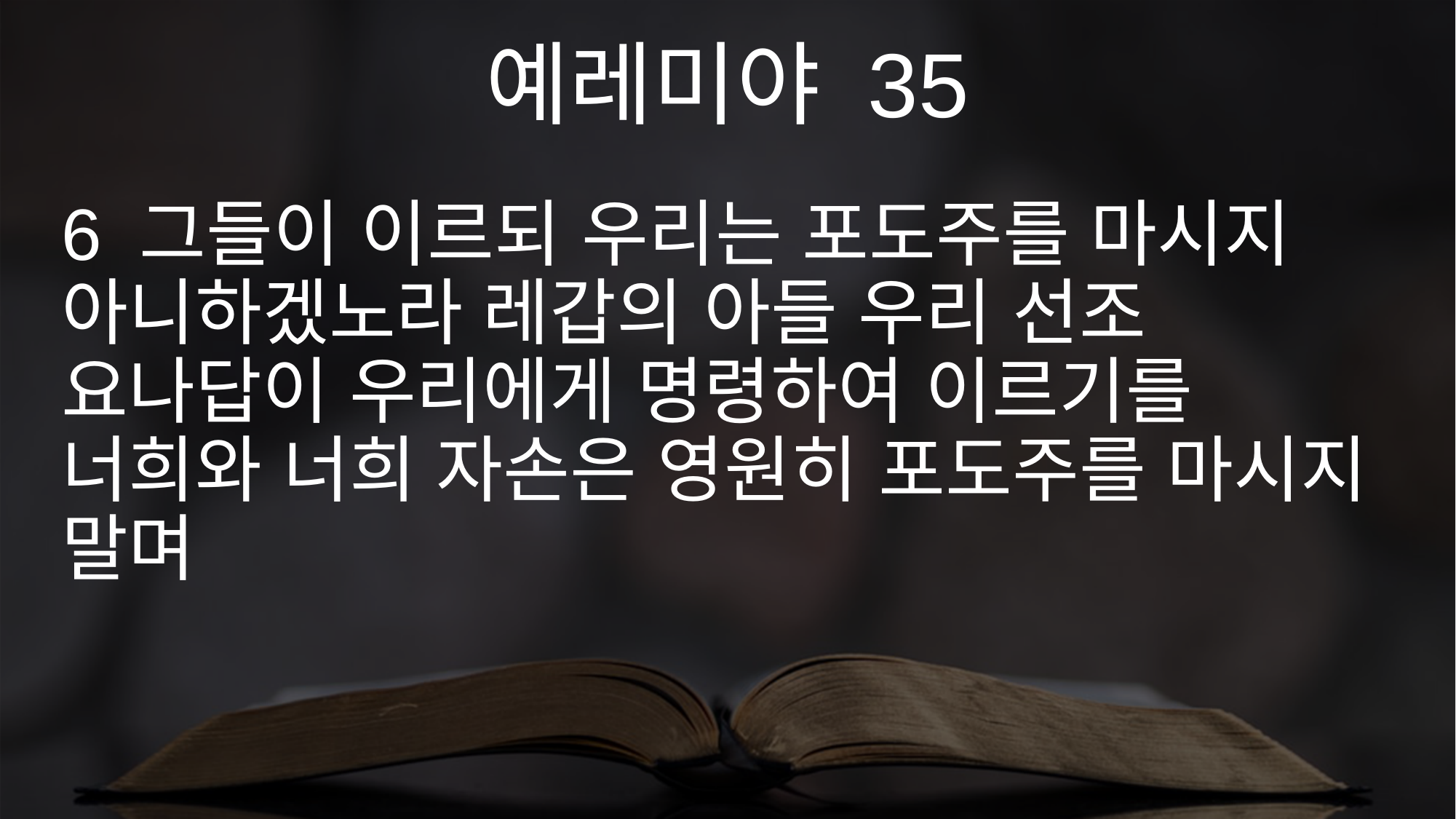

예레미야 35
6 그들이 이르되 우리는 포도주를 마시지 아니하겠노라 레갑의 아들 우리 선조 요나답이 우리에게 명령하여 이르기를 너희와 너희 자손은 영원히 포도주를 마시지 말며